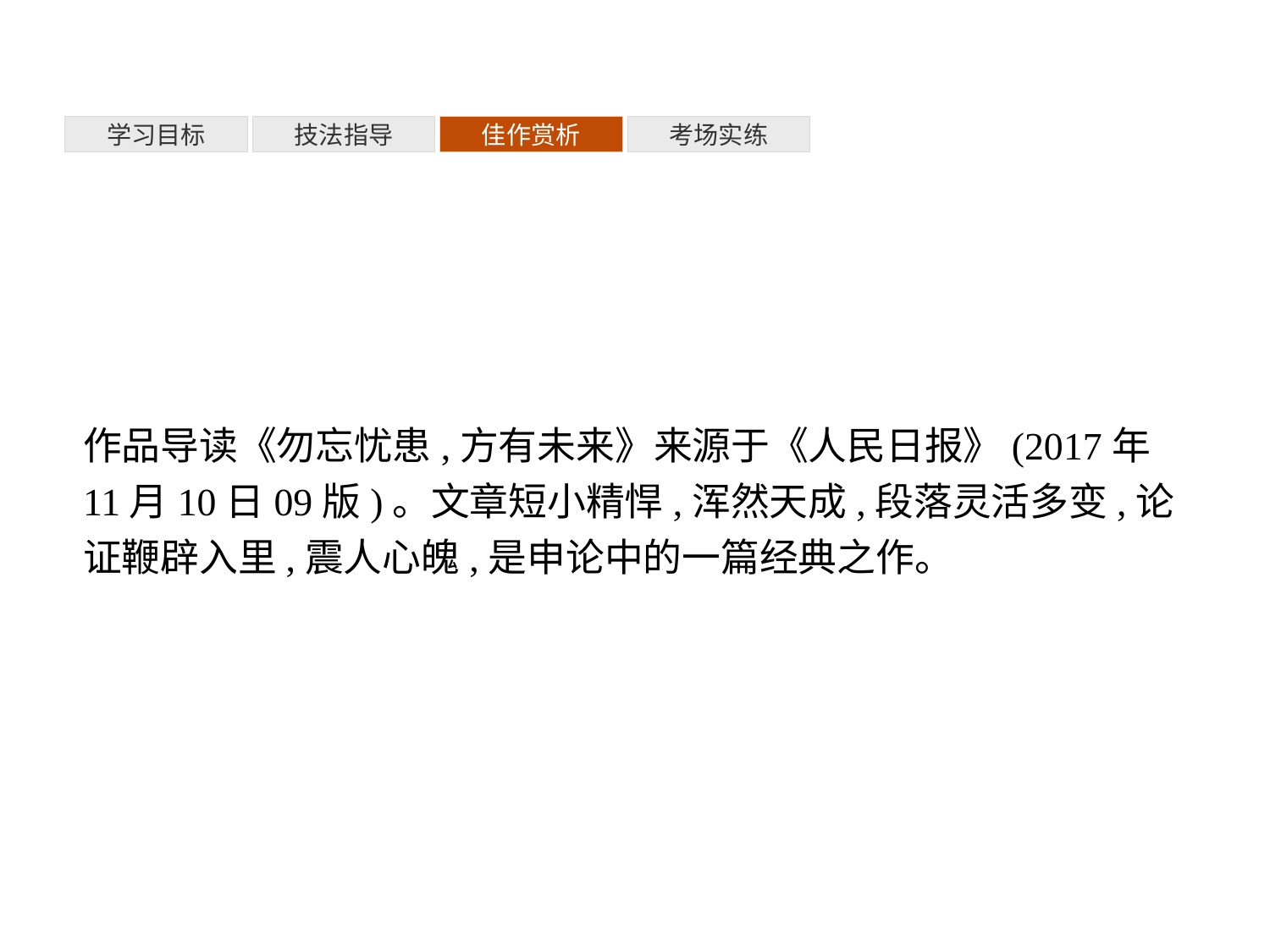

考场实练
学习目标
技法指导
佳作赏析
作品导读《勿忘忧患,方有未来》来源于《人民日报》(2017年11月10日09版)。文章短小精悍,浑然天成,段落灵活多变,论证鞭辟入里,震人心魄,是申论中的一篇经典之作。